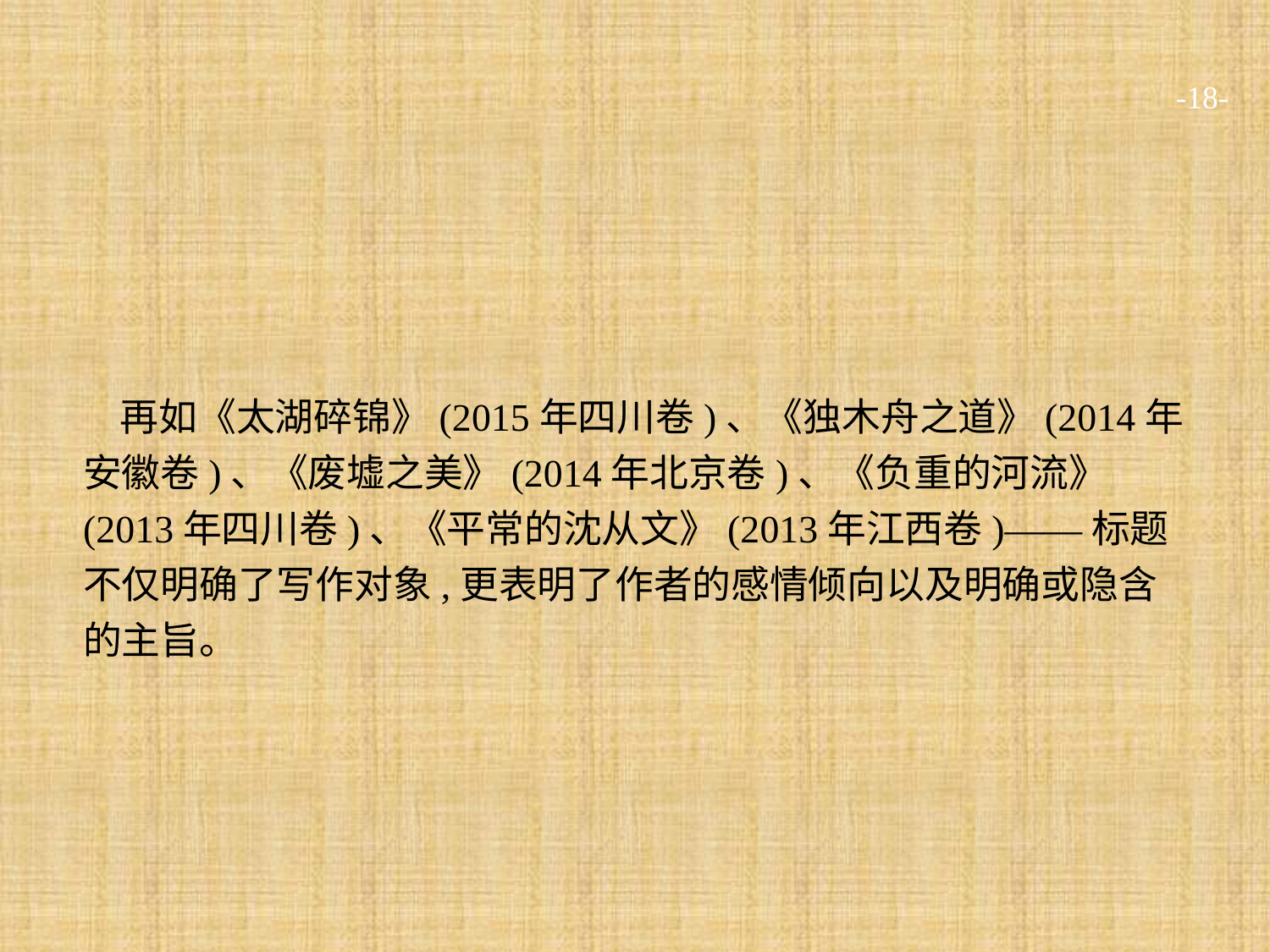

-18-
再如《太湖碎锦》(2015年四川卷)、《独木舟之道》(2014年安徽卷)、《废墟之美》(2014年北京卷)、《负重的河流》(2013年四川卷)、《平常的沈从文》(2013年江西卷)——标题不仅明确了写作对象,更表明了作者的感情倾向以及明确或隐含的主旨。